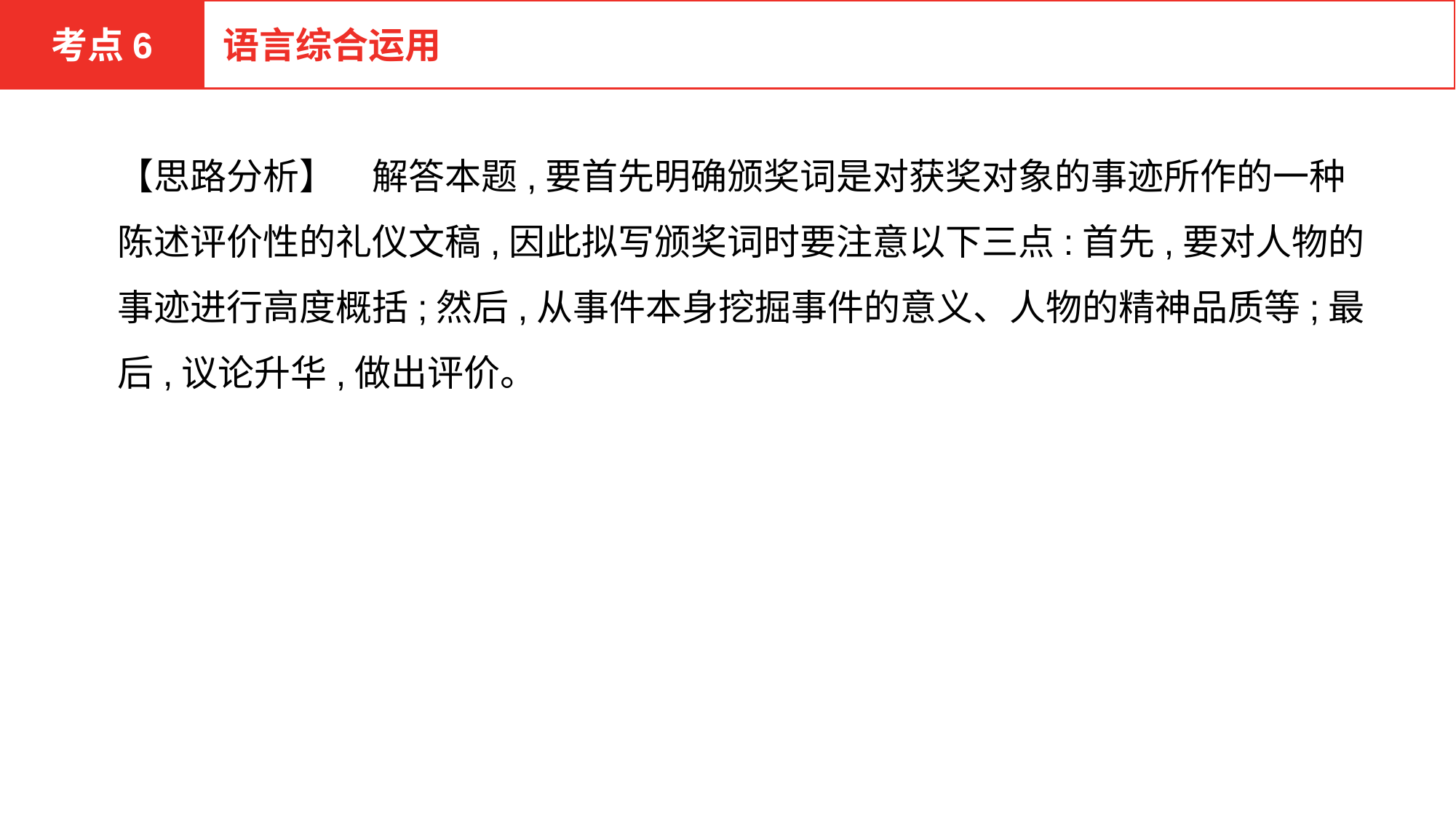

考点6
语言综合运用
【思路分析】　解答本题,要首先明确颁奖词是对获奖对象的事迹所作的一种陈述评价性的礼仪文稿,因此拟写颁奖词时要注意以下三点:首先,要对人物的事迹进行高度概括;然后,从事件本身挖掘事件的意义、人物的精神品质等;最后,议论升华,做出评价。